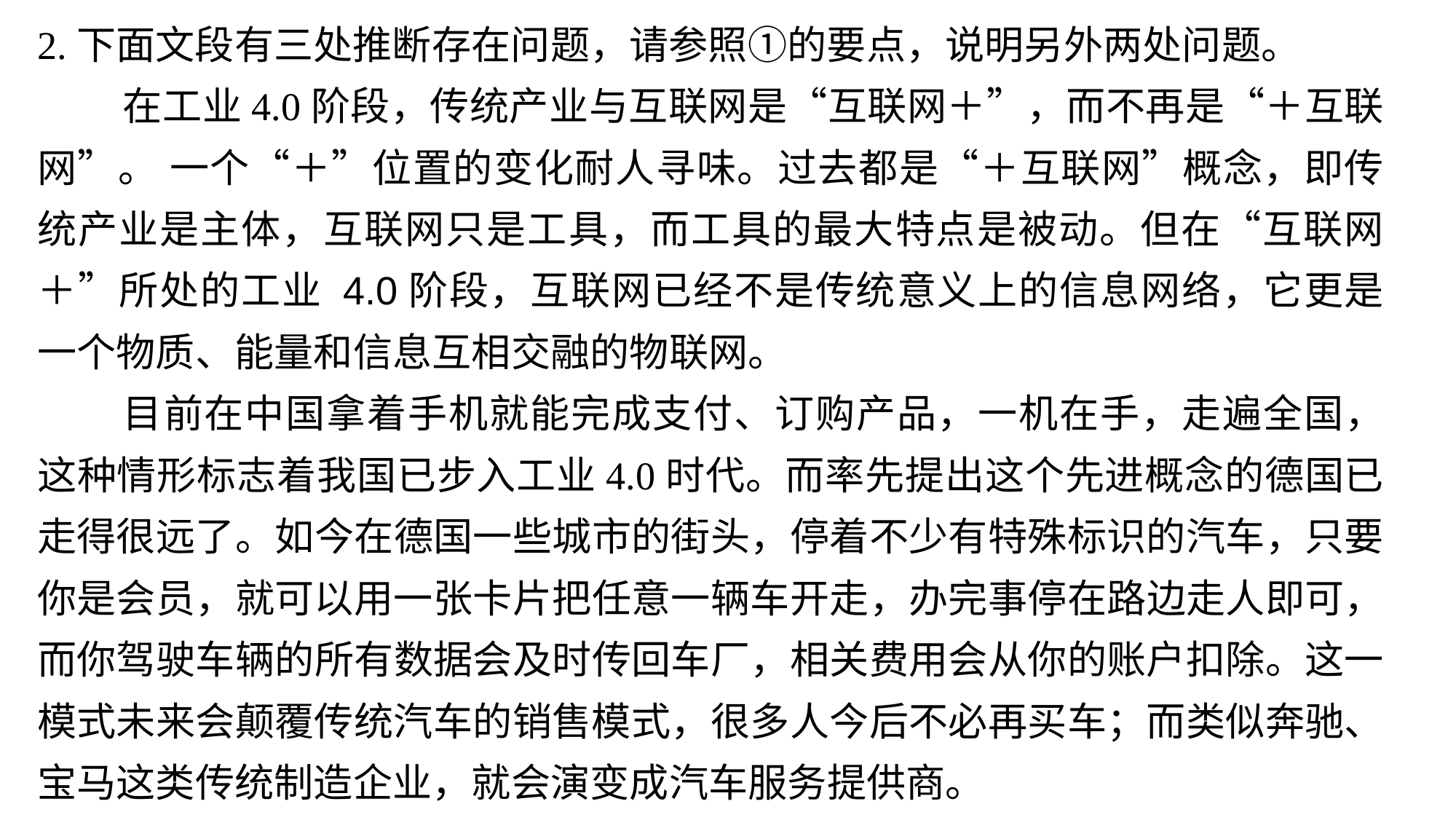

2.下面文段有三处推断存在问题，请参照①的要点，说明另外两处问题。
在工业4.0阶段，传统产业与互联网是“互联网＋”，而不再是“＋互联网”。 一个“＋”位置的变化耐人寻味。过去都是“＋互联网”概念，即传统产业是主体，互联网只是工具，而工具的最大特点是被动。但在“互联网＋”所处的工业 4.0阶段，互联网已经不是传统意义上的信息网络，它更是一个物质、能量和信息互相交融的物联网。
目前在中国拿着手机就能完成支付、订购产品，一机在手，走遍全国，这种情形标志着我国已步入工业4.0时代。而率先提出这个先进概念的德国已走得很远了。如今在德国一些城市的街头，停着不少有特殊标识的汽车，只要你是会员，就可以用一张卡片把任意一辆车开走，办完事停在路边走人即可，而你驾驶车辆的所有数据会及时传回车厂，相关费用会从你的账户扣除。这一模式未来会颠覆传统汽车的销售模式，很多人今后不必再买车；而类似奔驰、宝马这类传统制造企业，就会演变成汽车服务提供商。